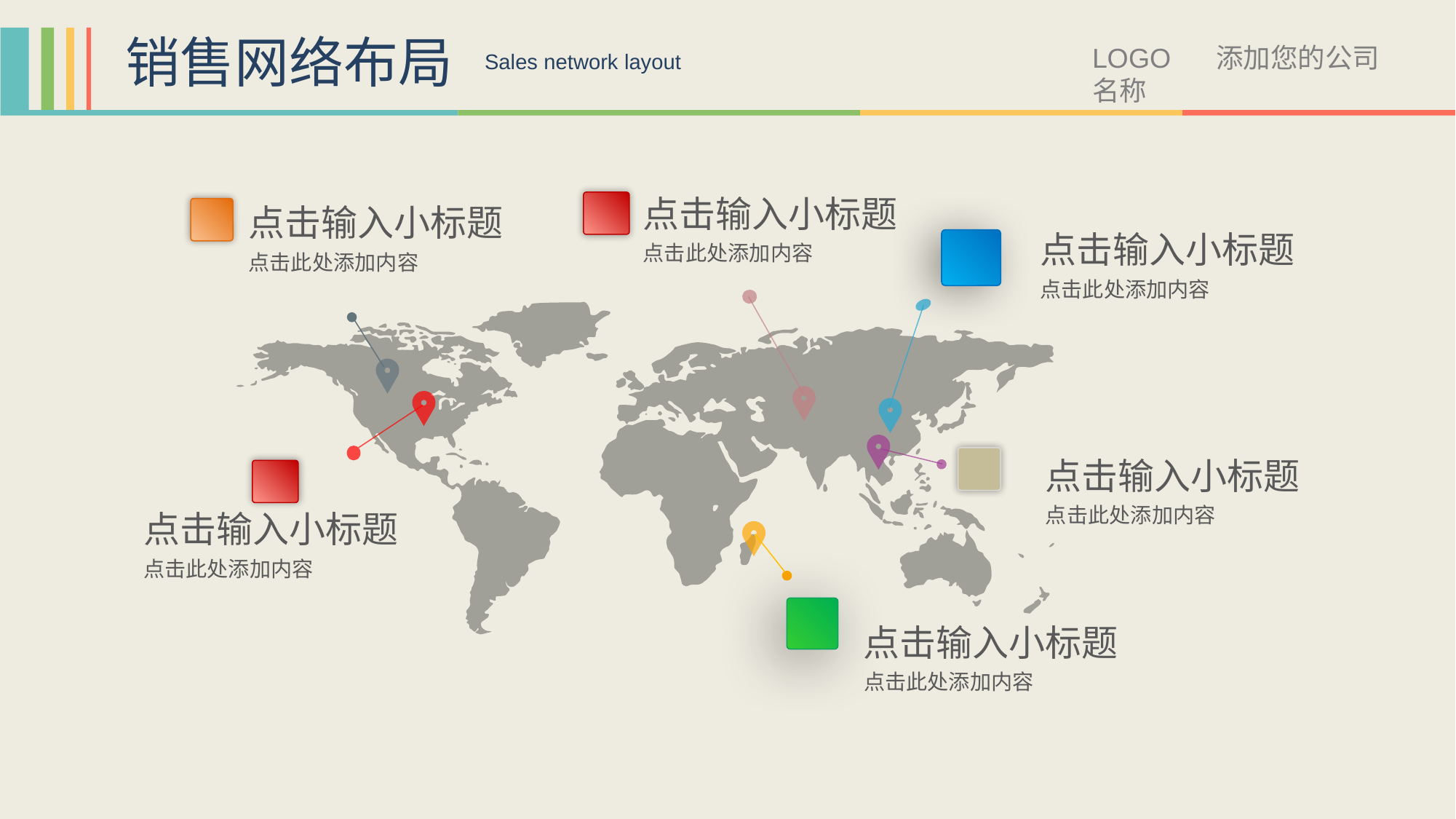

销售网络布局

LOGO     添加您的公司名称
Sales network layout

点击输入小标题

点击输入小标题

点击输入小标题
点击此处添加内容

点击此处添加内容
点击此处添加内容

点击输入小标题

点击此处添加内容
点击输入小标题

点击此处添加内容

点击输入小标题
点击此处添加内容